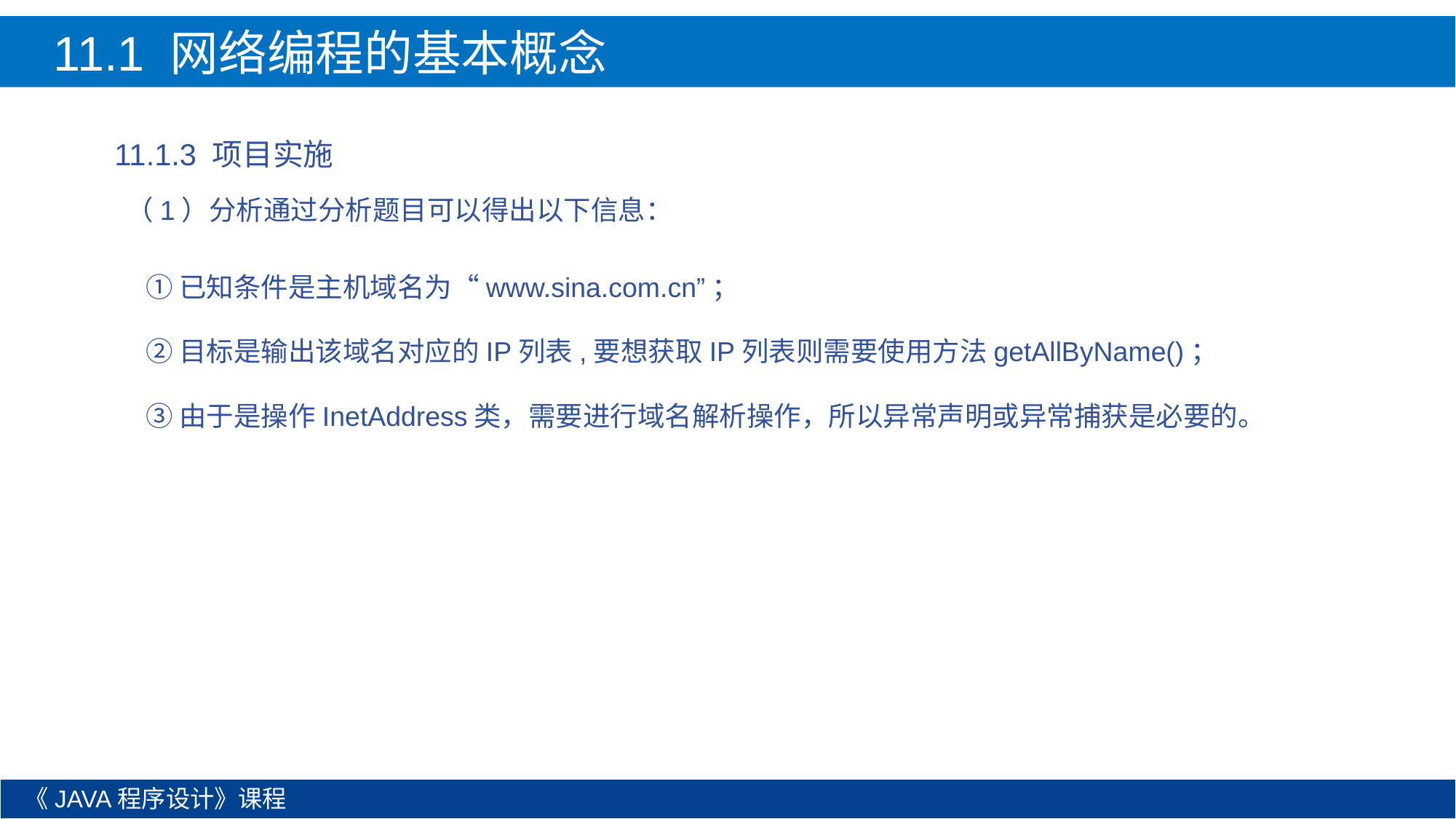

11.1 网络编程的基本概念
11.1.3 项目实施
（1）分析通过分析题目可以得出以下信息：
①已知条件是主机域名为“www.sina.com.cn”；
②目标是输出该域名对应的IP列表,要想获取IP列表则需要使用方法getAllByName()；
③由于是操作InetAddress类，需要进行域名解析操作，所以异常声明或异常捕获是必要的。
《JAVA程序设计》课程